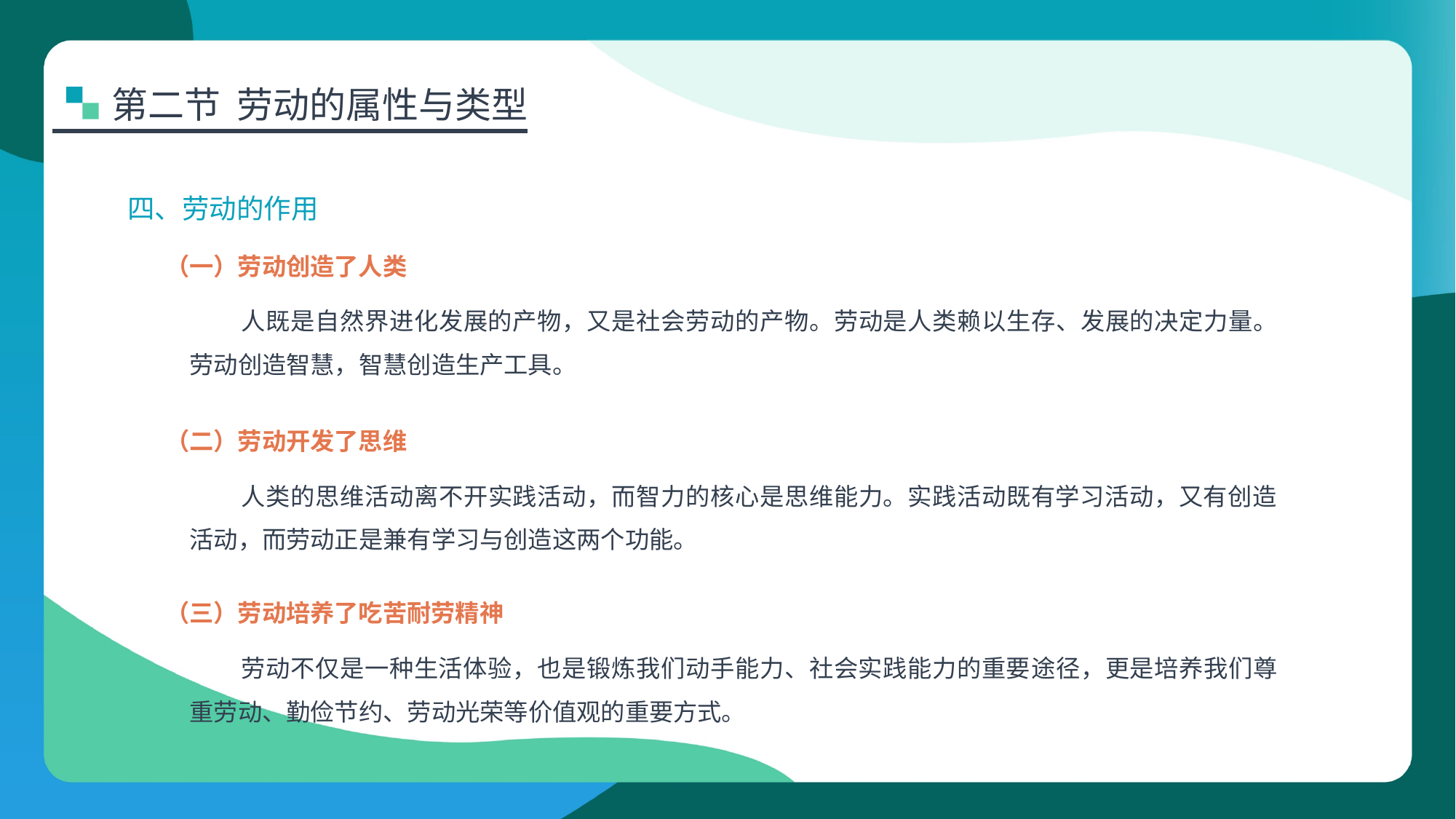

第二节  劳动的属性与类型

四、劳动的作用
（一）劳动创造了人类
人既是自然界进化发展的产物，又是社会劳动的产物。劳动是人类赖以生存、发展的决定力量。劳动创造智慧，智慧创造生产工具。
（二）劳动开发了思维
人类的思维活动离不开实践活动，而智力的核心是思维能力。实践活动既有学习活动，又有创造活动，而劳动正是兼有学习与创造这两个功能。
（三）劳动培养了吃苦耐劳精神
劳动不仅是一种生活体验，也是锻炼我们动手能力、社会实践能力的重要途径，更是培养我们尊重劳动、勤俭节约、劳动光荣等价值观的重要方式。